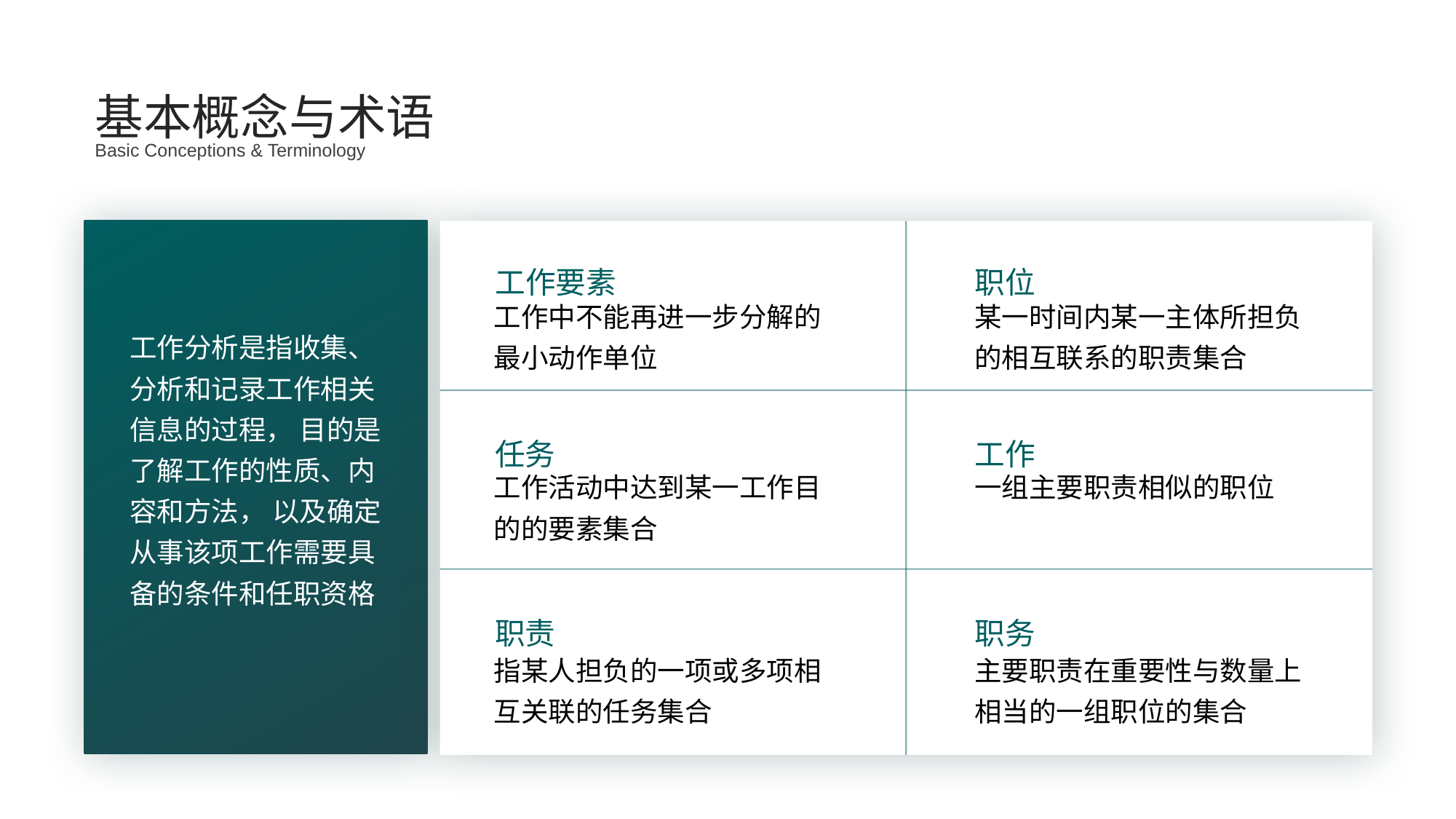

基本概念与术语
Basic Conceptions & Terminology

工作要素
职位
工作中不能再进一步分解的最小动作单位
某一时间内某一主体所担负的相互联系的职责集合
工作分析是指收集、分析和记录工作相关信息的过程， 目的是了解工作的性质、内容和方法， 以及确定从事该项工作需要具备的条件和任职资格
工作
任务
工作活动中达到某一工作目的的要素集合
一组主要职责相似的职位
职责
职务
指某人担负的一项或多项相互关联的任务集合
主要职责在重要性与数量上相当的一组职位的集合